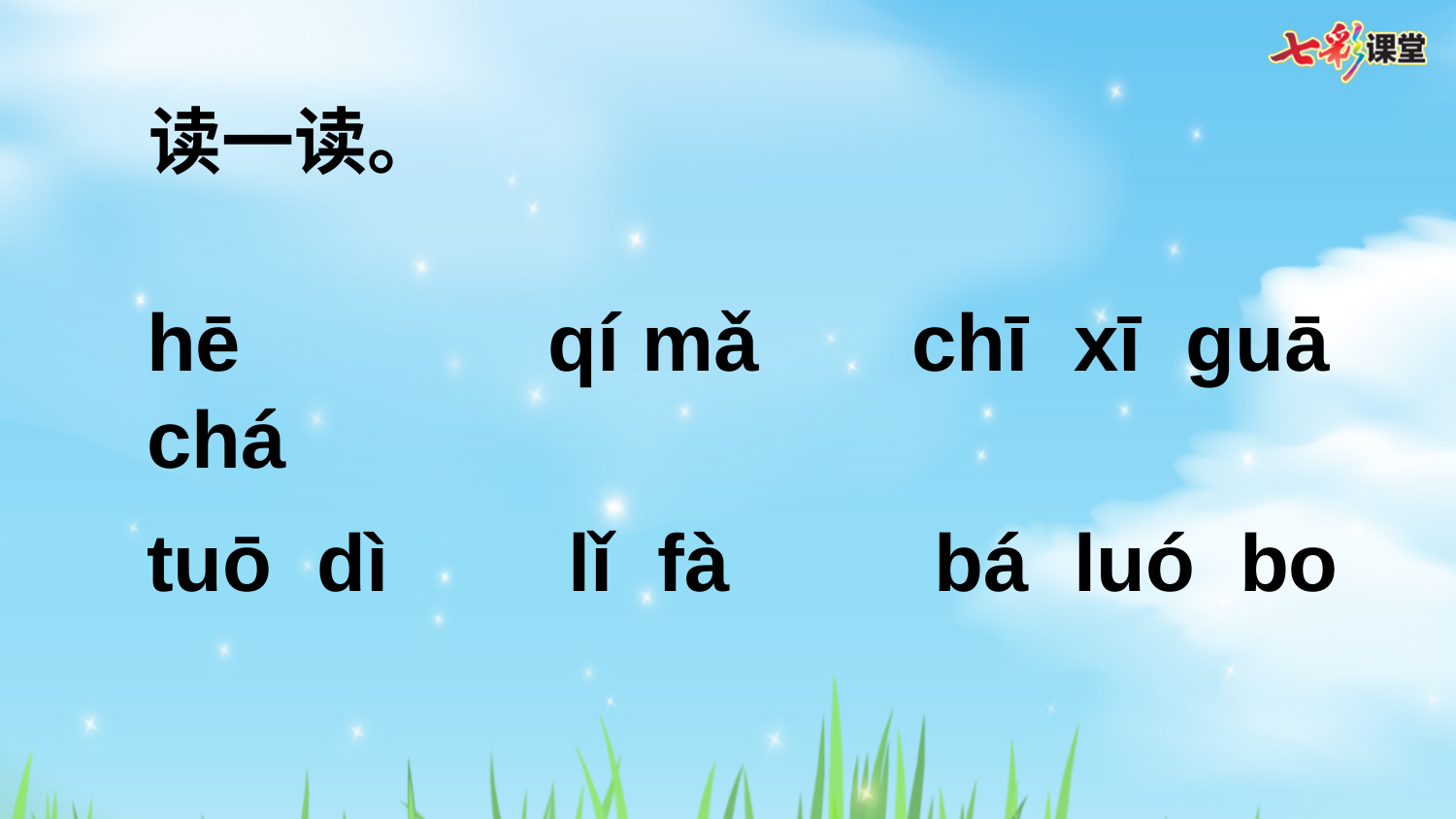

读一读。
hē chá
qí mǎ
chī  xī  ɡuā
tuō  dì
lǐ  fà
 bá  luó  bo